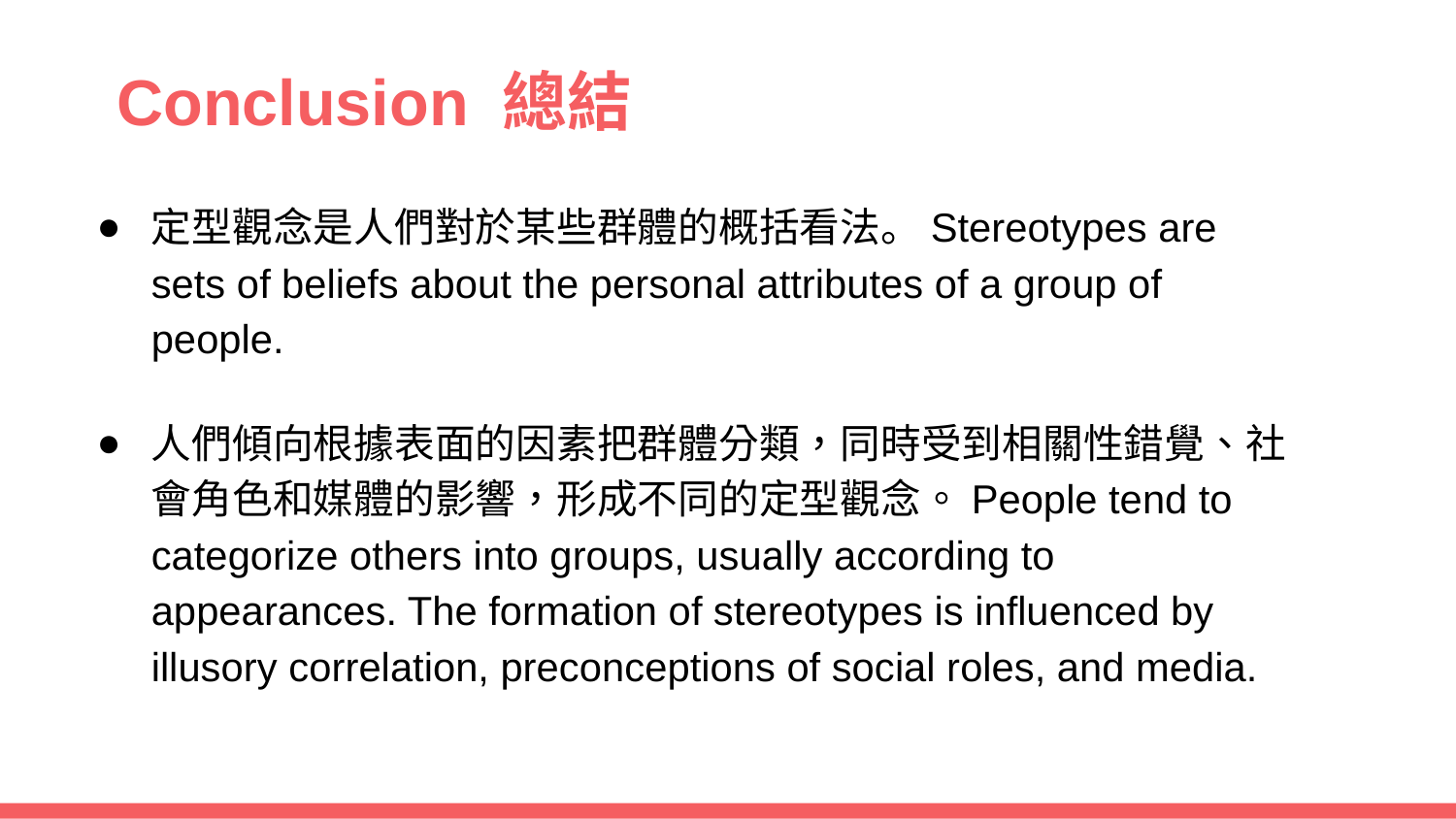

# Conclusion 總結
定型觀念是人們對於某些群體的概括看法。Stereotypes are sets of beliefs about the personal attributes of a group of people.
人們傾向根據表面的因素把群體分類，同時受到相關性錯覺、社會角色和媒體的影響，形成不同的定型觀念。People tend to categorize others into groups, usually according to appearances. The formation of stereotypes is influenced by illusory correlation, preconceptions of social roles, and media.